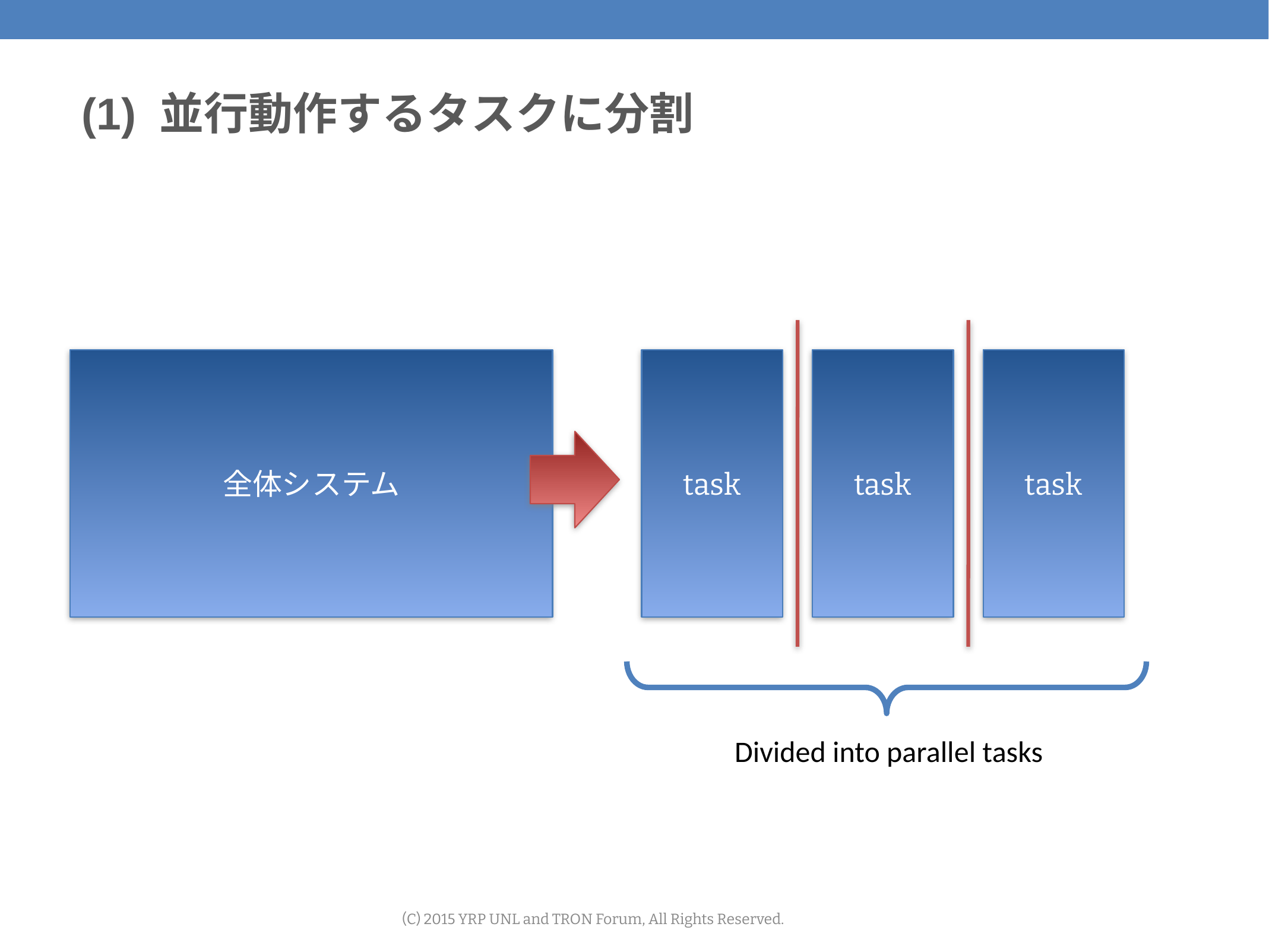

71
# (1) 並行動作するタスクに分割
全体システム
task
task
task

Divided into parallel tasks
(C) 2015 YRP UNL and TRON Forum, All Rights Reserved.